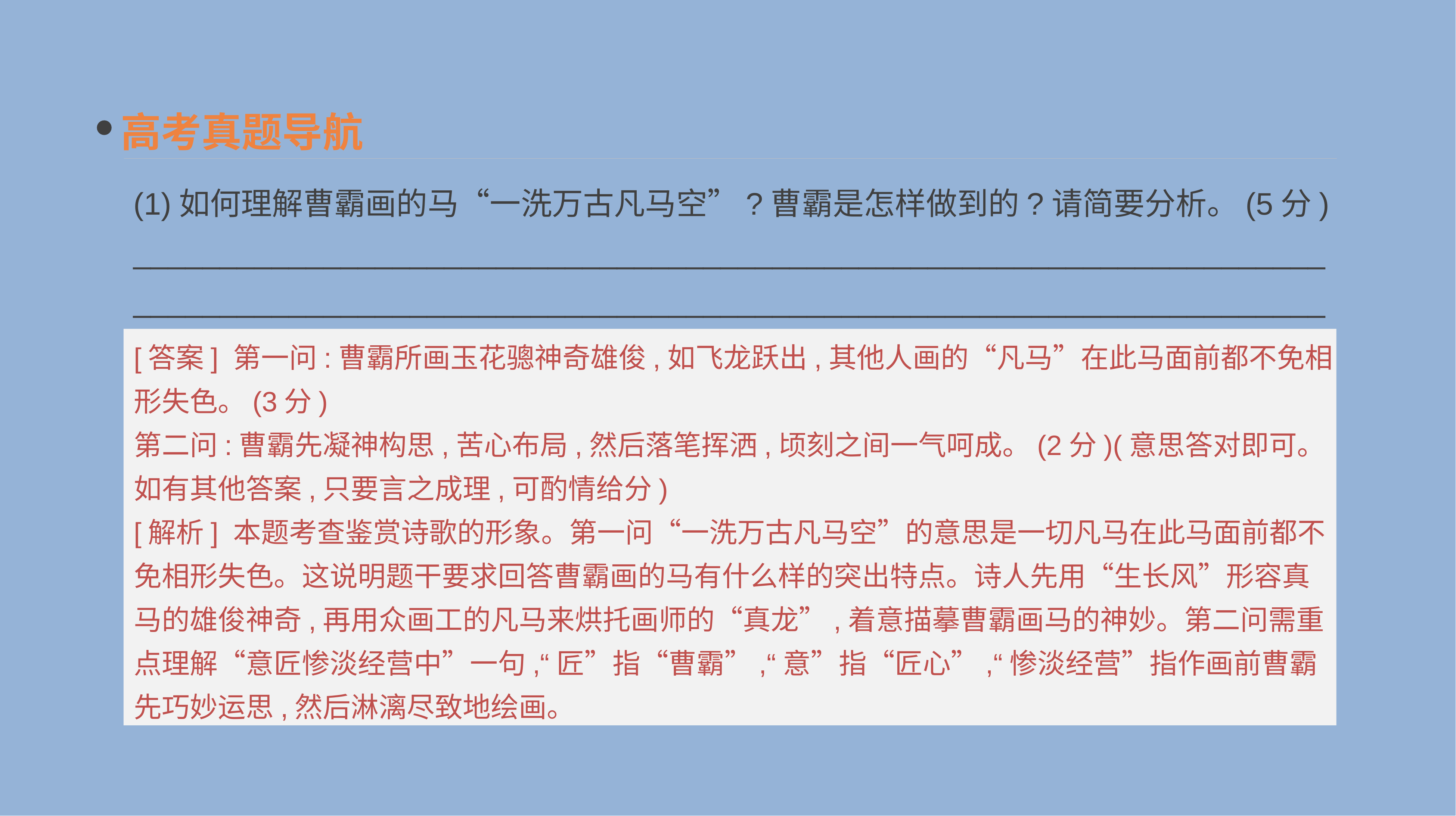

高考真题导航

(1)如何理解曹霸画的马“一洗万古凡马空”?曹霸是怎样做到的?请简要分析。(5分)
____________________________________________________________________________________________________________________________________________________________________________
[答案] 第一问:曹霸所画玉花骢神奇雄俊,如飞龙跃出,其他人画的“凡马”在此马面前都不免相形失色。(3分)
第二问:曹霸先凝神构思,苦心布局,然后落笔挥洒,顷刻之间一气呵成。(2分)(意思答对即可。如有其他答案,只要言之成理,可酌情给分)
[解析] 本题考查鉴赏诗歌的形象。第一问“一洗万古凡马空”的意思是一切凡马在此马面前都不免相形失色。这说明题干要求回答曹霸画的马有什么样的突出特点。诗人先用“生长风”形容真马的雄俊神奇,再用众画工的凡马来烘托画师的“真龙”,着意描摹曹霸画马的神妙。第二问需重点理解“意匠惨淡经营中”一句,“匠”指“曹霸”,“意”指“匠心”,“惨淡经营”指作画前曹霸先巧妙运思,然后淋漓尽致地绘画。